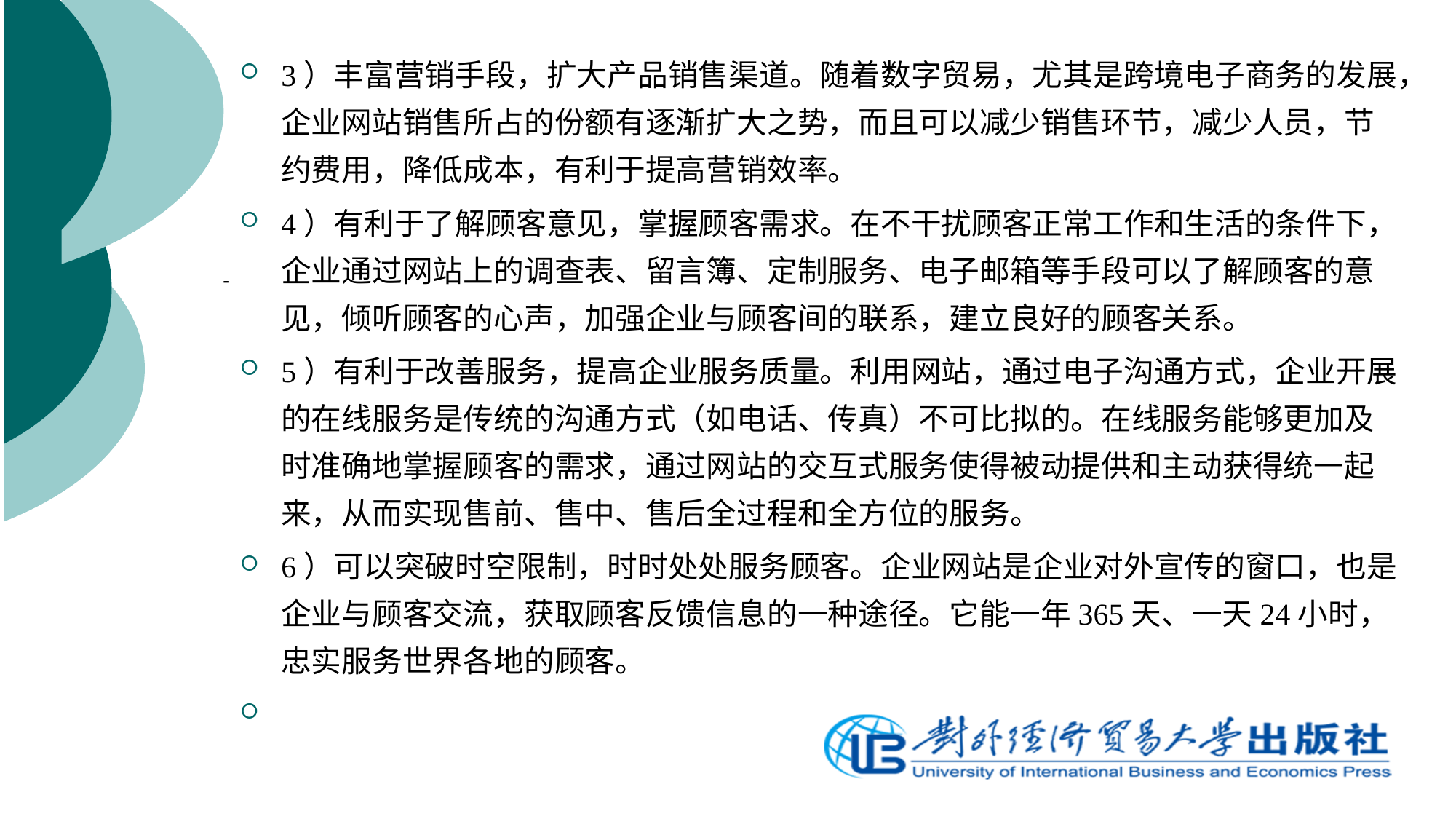

3）丰富营销手段，扩大产品销售渠道。随着数字贸易，尤其是跨境电子商务的发展，企业网站销售所占的份额有逐渐扩大之势，而且可以减少销售环节，减少人员，节约费用，降低成本，有利于提高营销效率。
4）有利于了解顾客意见，掌握顾客需求。在不干扰顾客正常工作和生活的条件下，企业通过网站上的调查表、留言簿、定制服务、电子邮箱等手段可以了解顾客的意见，倾听顾客的心声，加强企业与顾客间的联系，建立良好的顾客关系。
5）有利于改善服务，提高企业服务质量。利用网站，通过电子沟通方式，企业开展的在线服务是传统的沟通方式（如电话、传真）不可比拟的。在线服务能够更加及时准确地掌握顾客的需求，通过网站的交互式服务使得被动提供和主动获得统一起来，从而实现售前、售中、售后全过程和全方位的服务。
6）可以突破时空限制，时时处处服务顾客。企业网站是企业对外宣传的窗口，也是企业与顾客交流，获取顾客反馈信息的一种途径。它能一年365天、一天24小时，忠实服务世界各地的顾客。